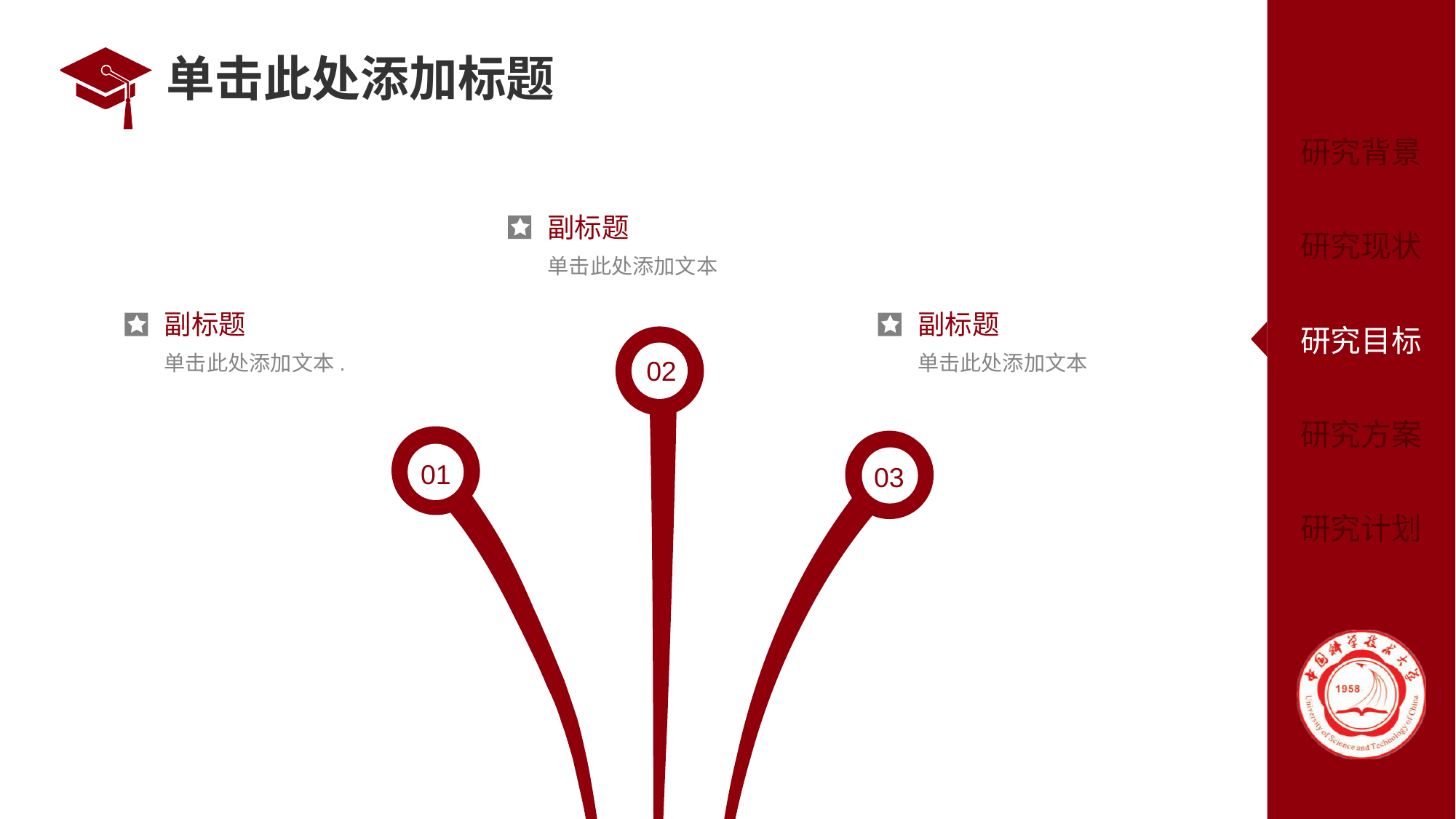

# 单击此处添加标题
副标题

单击此处添加文本
副标题
副标题

单击此处添加文本.
单击此处添加文本

02

01
03